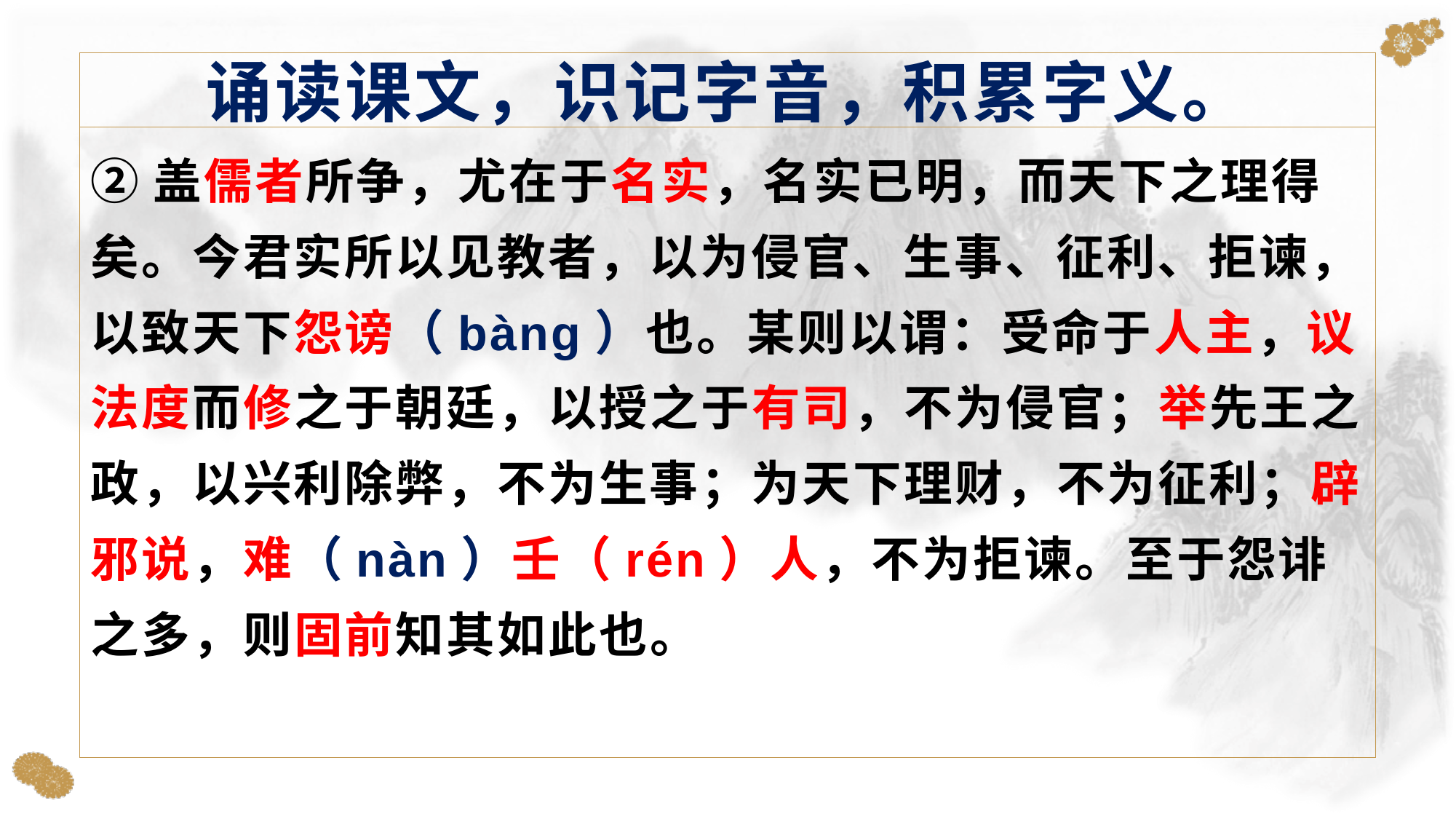

# 诵读课文，识记字音，积累字义。
②盖儒者所争，尤在于名实，名实已明，而天下之理得矣。今君实所以见教者，以为侵官、生事、征利、拒谏，以致天下怨谤（bàng）也。某则以谓：受命于人主，议法度而修之于朝廷，以授之于有司，不为侵官；举先王之政，以兴利除弊，不为生事；为天下理财，不为征利；辟邪说，难（nàn）壬（rén）人，不为拒谏。至于怨诽之多，则固前知其如此也。